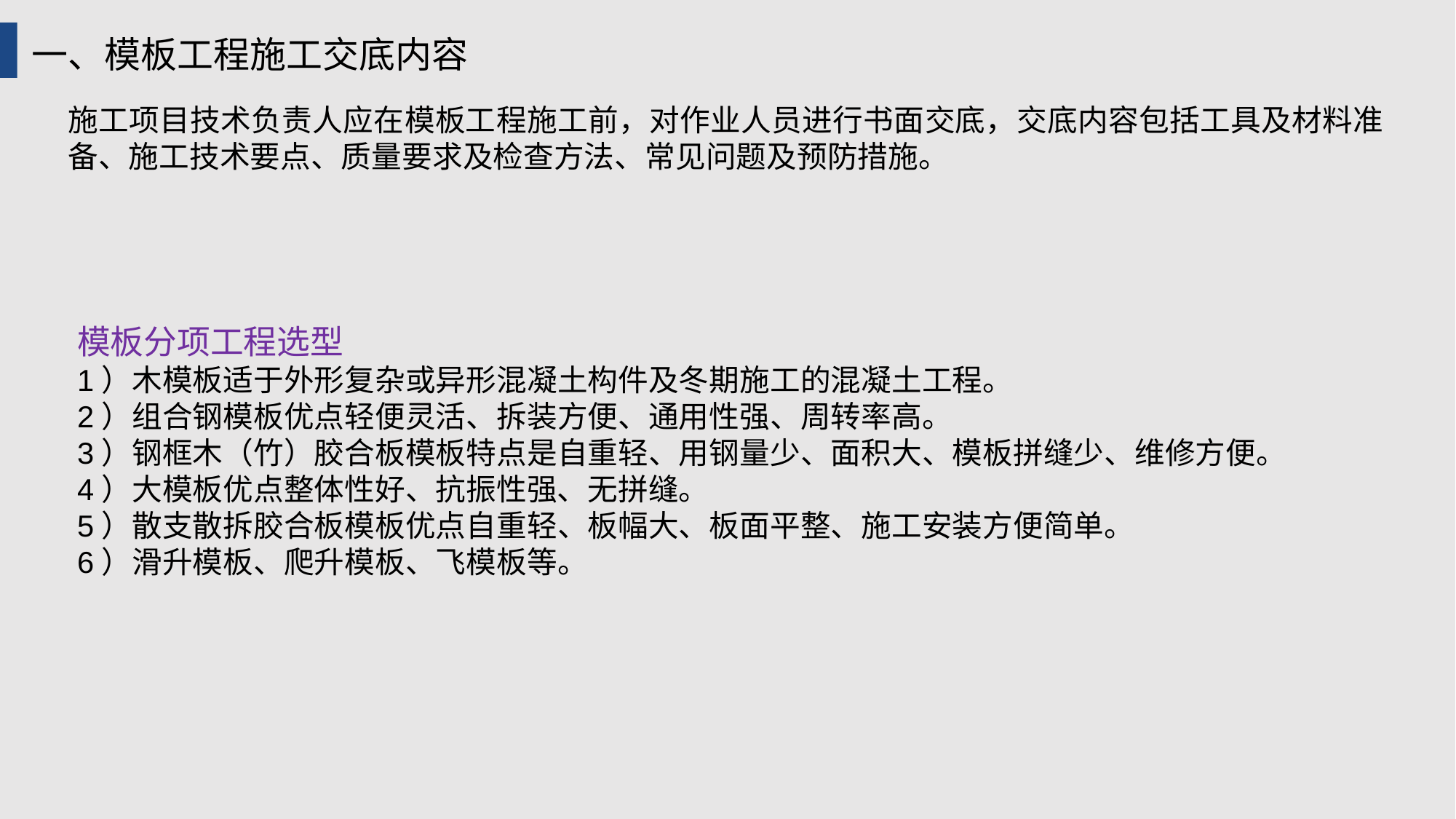

一、模板工程施工交底内容
施工项目技术负责人应在模板工程施工前，对作业人员进行书面交底，交底内容包括工具及材料准备、施工技术要点、质量要求及检查方法、常见问题及预防措施。
模板分项工程选型
1）木模板适于外形复杂或异形混凝土构件及冬期施工的混凝土工程。
2）组合钢模板优点轻便灵活、拆装方便、通用性强、周转率高。
3）钢框木（竹）胶合板模板特点是自重轻、用钢量少、面积大、模板拼缝少、维修方便。
4）大模板优点整体性好、抗振性强、无拼缝。
5）散支散拆胶合板模板优点自重轻、板幅大、板面平整、施工安装方便简单。
6）滑升模板、爬升模板、飞模板等。